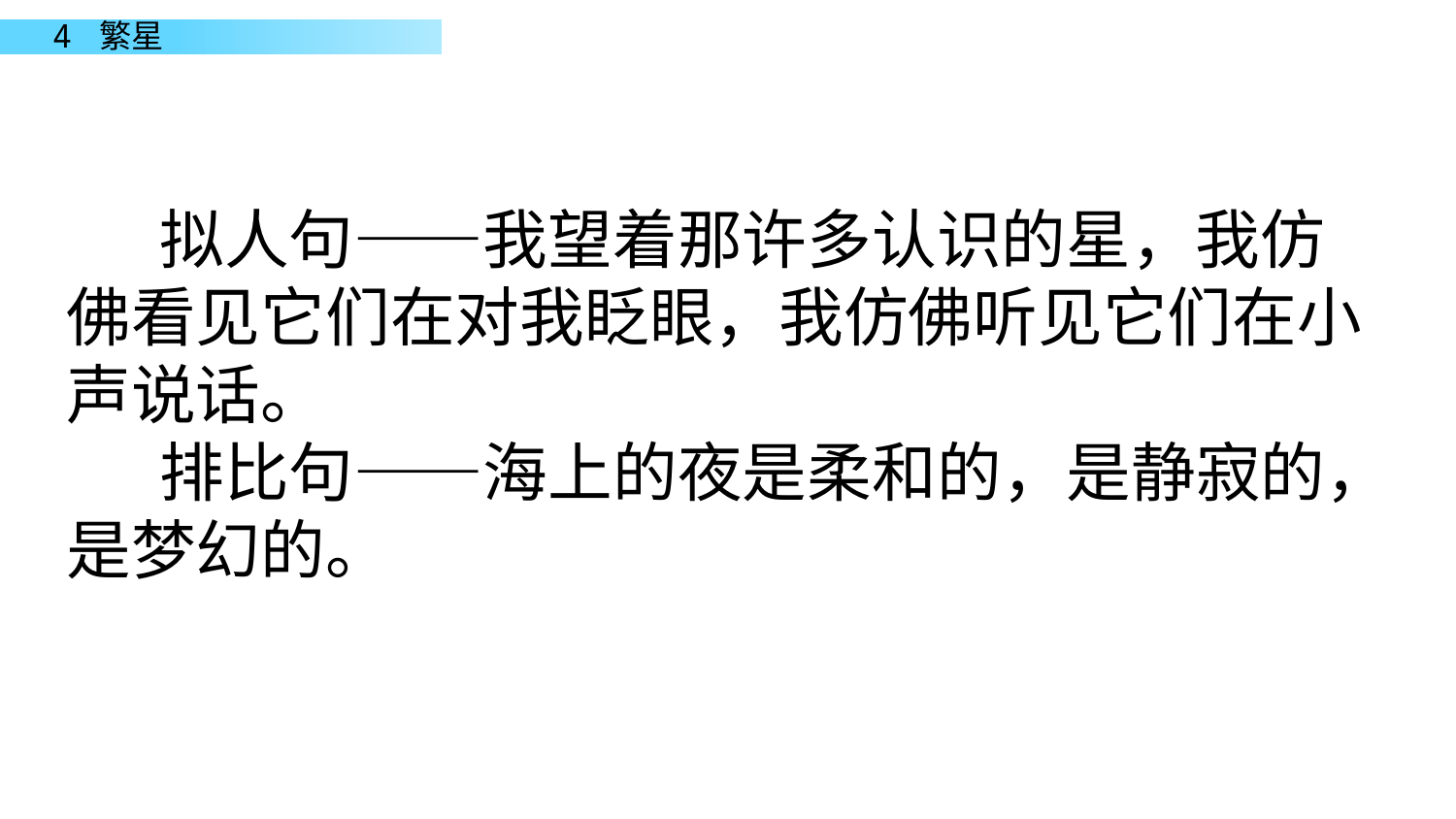

拟人句——我望着那许多认识的星，我仿佛看见它们在对我眨眼，我仿佛听见它们在小声说话。
  排比句——海上的夜是柔和的，是静寂的，是梦幻的。